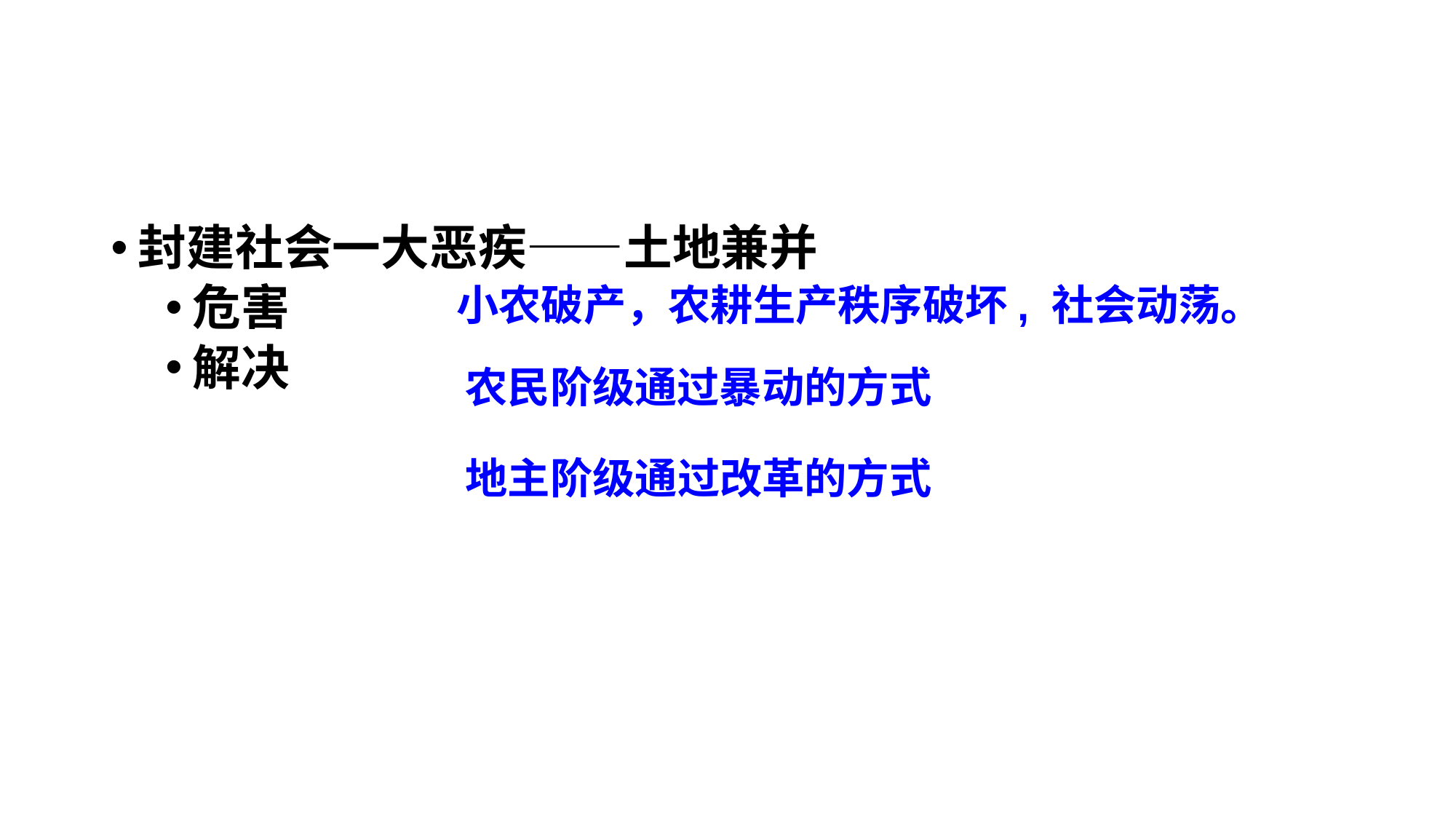

封建社会一大恶疾——土地兼并
危害
解决

小农破产，农耕生产秩序破坏, 社会动荡。
农民阶级通过暴动的方式
地主阶级通过改革的方式